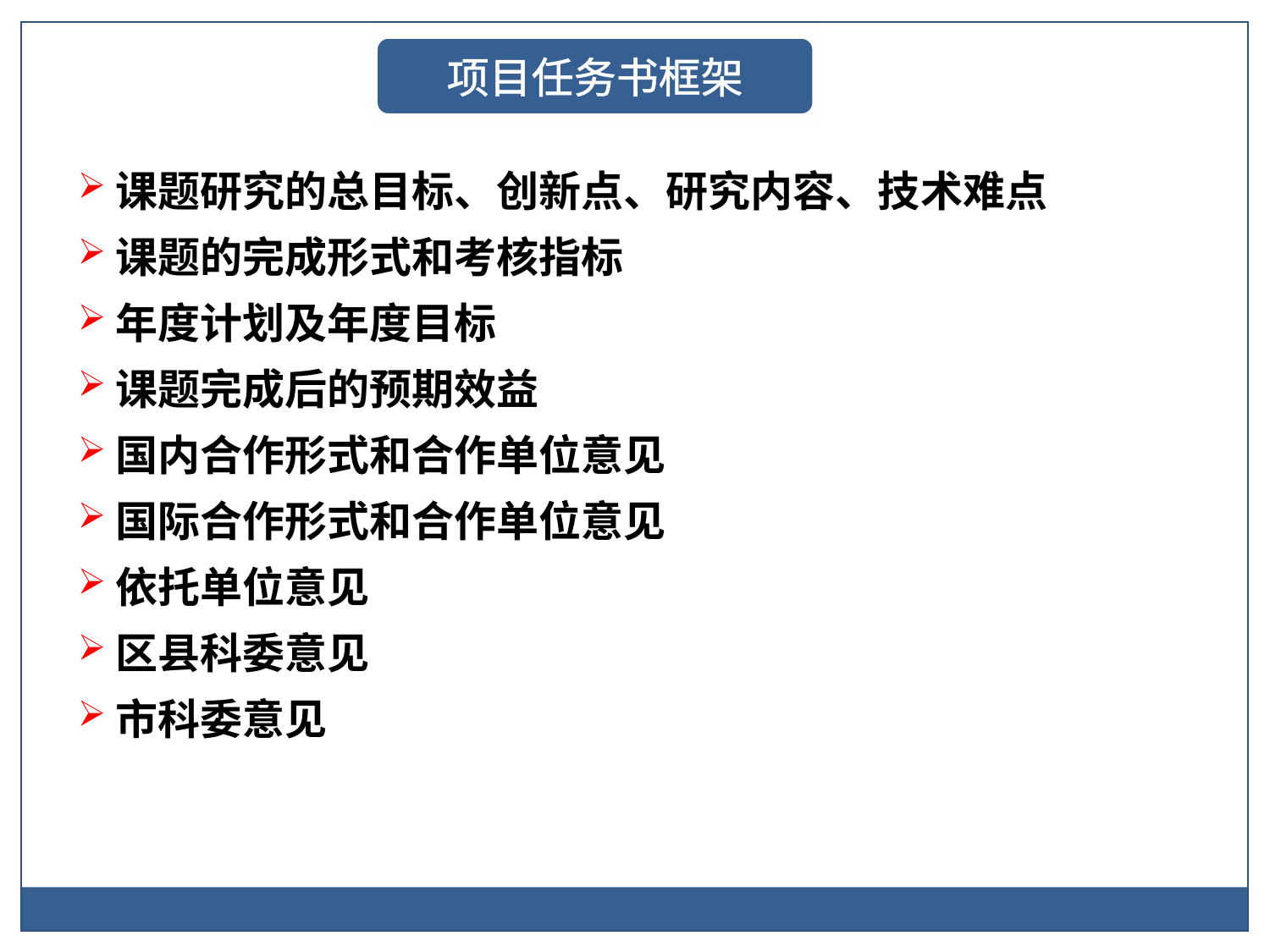

项目任务书框架
课题研究的总目标、创新点、研究内容、技术难点
课题的完成形式和考核指标
年度计划及年度目标
课题完成后的预期效益
国内合作形式和合作单位意见
国际合作形式和合作单位意见
依托单位意见
区县科委意见
市科委意见